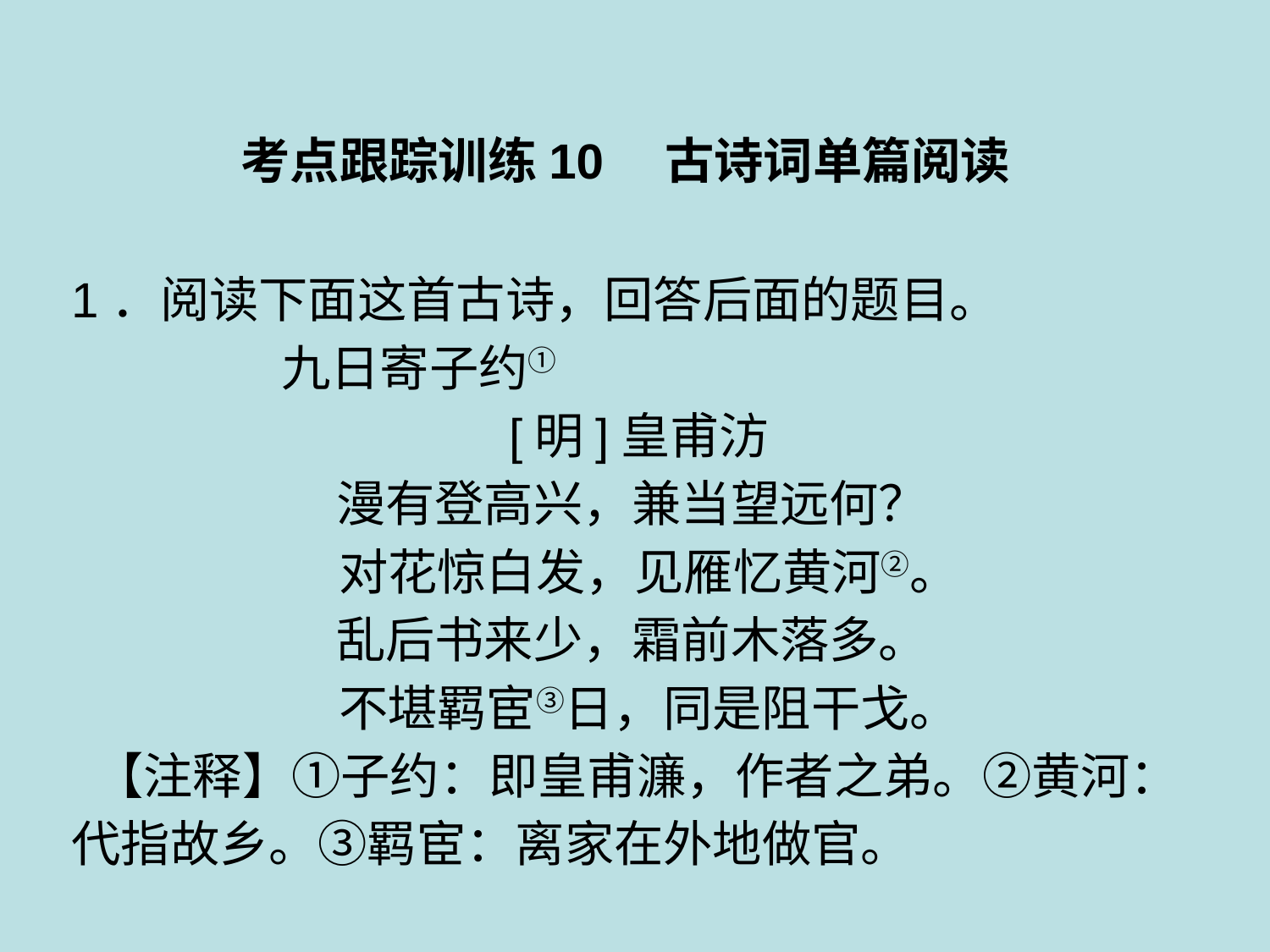

考点跟踪训练10　古诗词单篇阅读
1．阅读下面这首古诗，回答后面的题目。
                  九日寄子约①
 [明]皇甫汸
漫有登高兴，兼当望远何？
  对花惊白发，见雁忆黄河②。
乱后书来少，霜前木落多。
  不堪羁宦③日，同是阻干戈。
 【注释】①子约：即皇甫濂，作者之弟。②黄河：代指故乡。③羁宦：离家在外地做官。